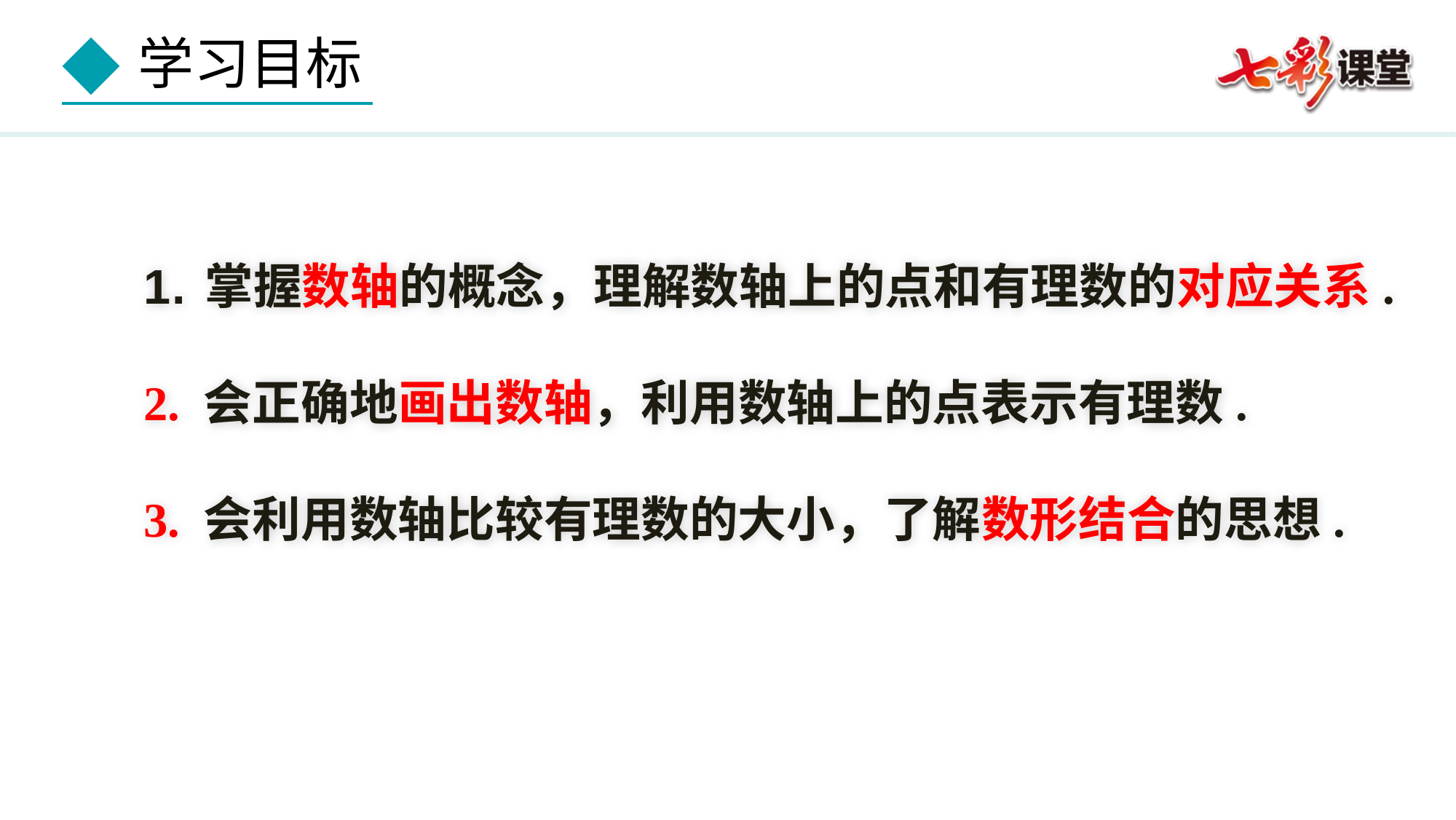

掌握数轴的概念，理解数轴上的点和有理数的对应关系.
2. 会正确地画出数轴，利用数轴上的点表示有理数.
3. 会利用数轴比较有理数的大小，了解数形结合的思想.